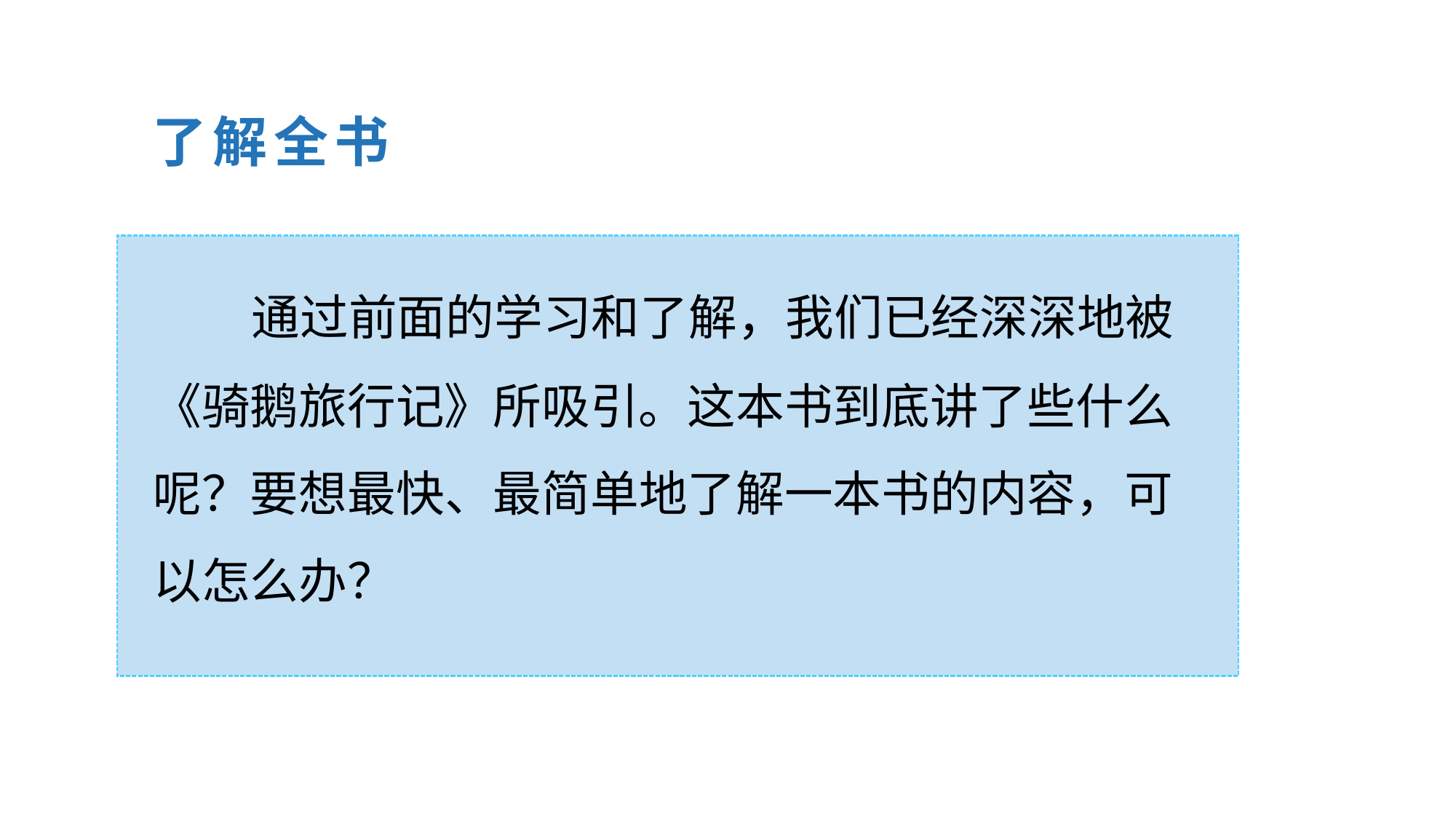

了解全书

       通过前面的学习和了解，我们已经深深地被《骑鹅旅行记》所吸引。这本书到底讲了些什么呢？要想最快、最简单地了解一本书的内容，可以怎么办？